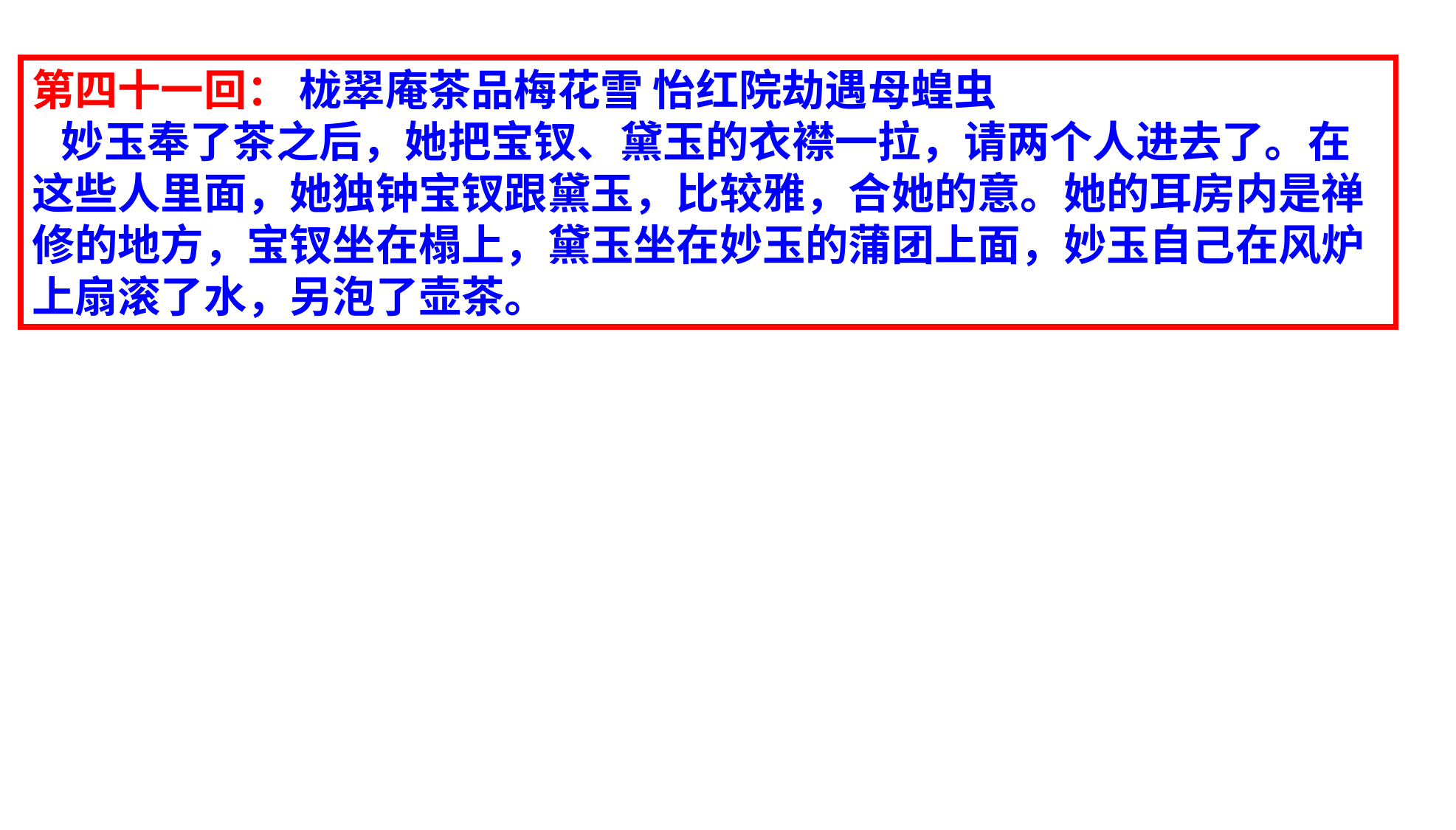

第四十一回： 栊翠庵茶品梅花雪 怡红院劫遇母蝗虫
   妙玉奉了茶之后，她把宝钗、黛玉的衣襟一拉，请两个人进去了。在这些人里面，她独钟宝钗跟黛玉，比较雅，合她的意。她的耳房内是禅修的地方，宝钗坐在榻上，黛玉坐在妙玉的蒲团上面，妙玉自己在风炉上扇滚了水，另泡了壶茶。